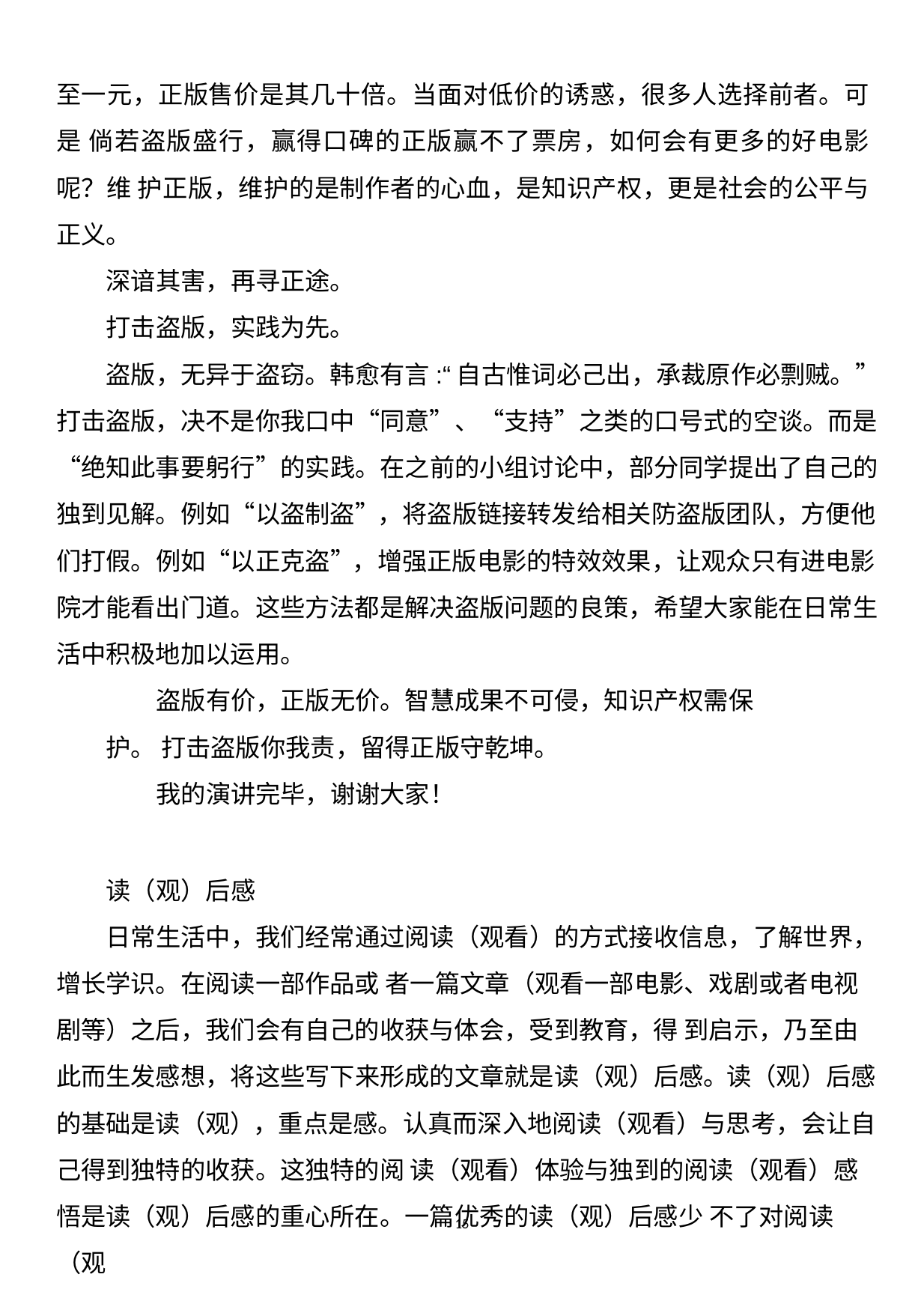

至一元，正版售价是其几十倍。当面对低价的诱惑，很多人选择前者。可是 倘若盗版盛行，赢得口碑的正版赢不了票房，如何会有更多的好电影呢？维 护正版，维护的是制作者的心血，是知识产权，更是社会的公平与正义。
深谙其害，再寻正途。 打击盗版，实践为先。
盗版，无异于盗窃。韩愈有言:“自古惟词必己出，承裁原作必剽贼。” 打击盗版，决不是你我口中“同意”、“支持”之类的口号式的空谈。而是 “绝知此事要躬行”的实践。在之前的小组讨论中，部分同学提出了自己的 独到见解。例如“以盗制盗”，将盗版链接转发给相关防盗版团队，方便他 们打假。例如“以正克盗”，增强正版电影的特效效果，让观众只有进电影 院才能看出门道。这些方法都是解决盗版问题的良策，希望大家能在日常生 活中积极地加以运用。
盗版有价，正版无价。智慧成果不可侵，知识产权需保护。 打击盗版你我责，留得正版守乾坤。
我的演讲完毕，谢谢大家！

读（观）后感
日常生活中，我们经常通过阅读（观看）的方式接收信息，了解世界， 增长学识。在阅读一部作品或 者一篇文章（观看一部电影、戏剧或者电视 剧等）之后，我们会有自己的收获与体会，受到教育，得 到启示，乃至由 此而生发感想，将这些写下来形成的文章就是读（观）后感。读（观）后感 的基础是读（观），重点是感。认真而深入地阅读（观看）与思考，会让自 己得到独特的收获。这独特的阅 读（观看）体验与独到的阅读（观看）感 悟是读（观）后感的重心所在。一篇优秀的读（观）后感少 不了对阅读（观
15